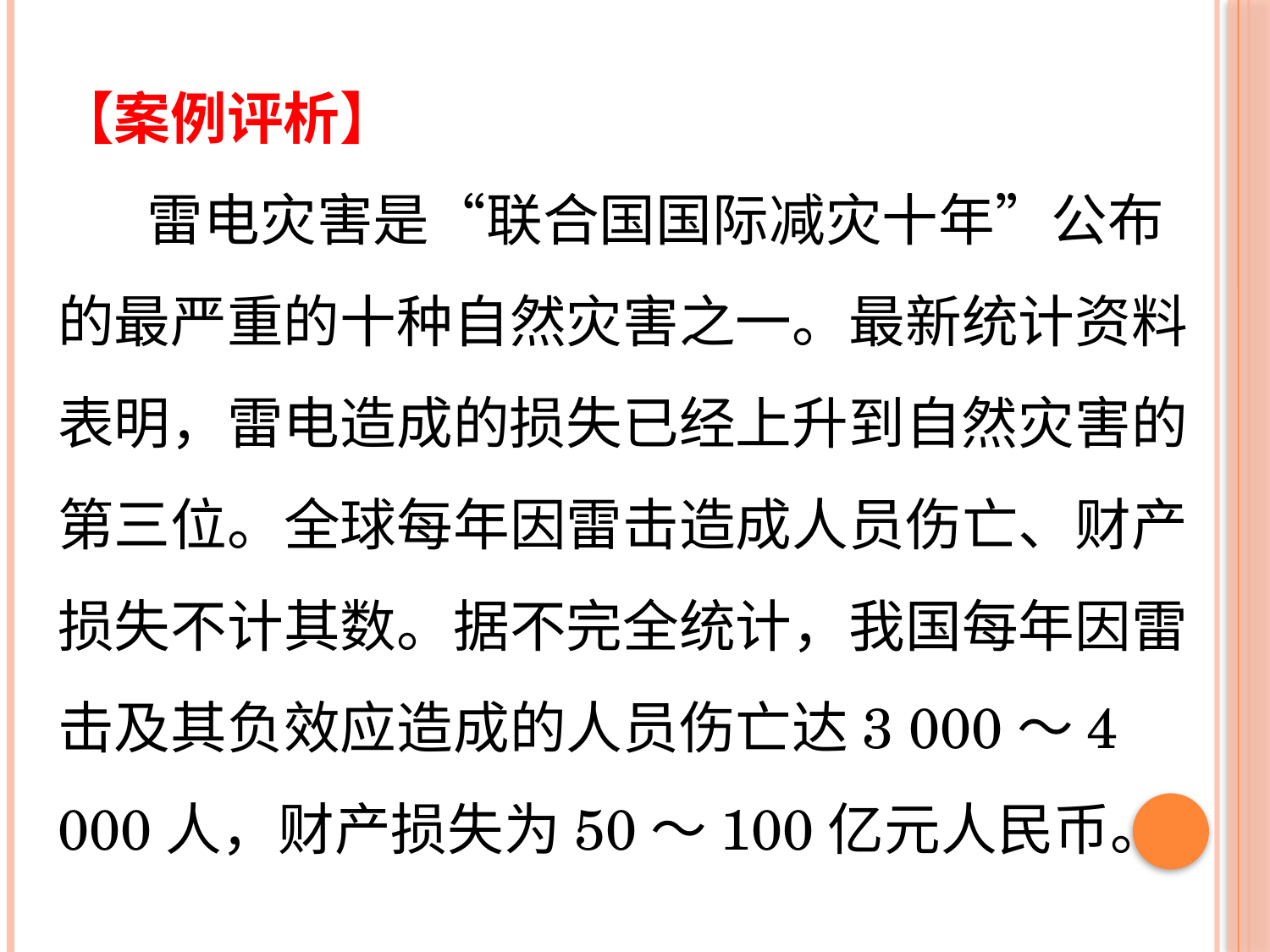

【案例评析】
      雷电灾害是“联合国国际减灾十年”公布的最严重的十种自然灾害之一。最新统计资料表明，雷电造成的损失已经上升到自然灾害的第三位。全球每年因雷击造成人员伤亡、财产损失不计其数。据不完全统计，我国每年因雷击及其负效应造成的人员伤亡达3 000～4 000人，财产损失为50～100亿元人民币。